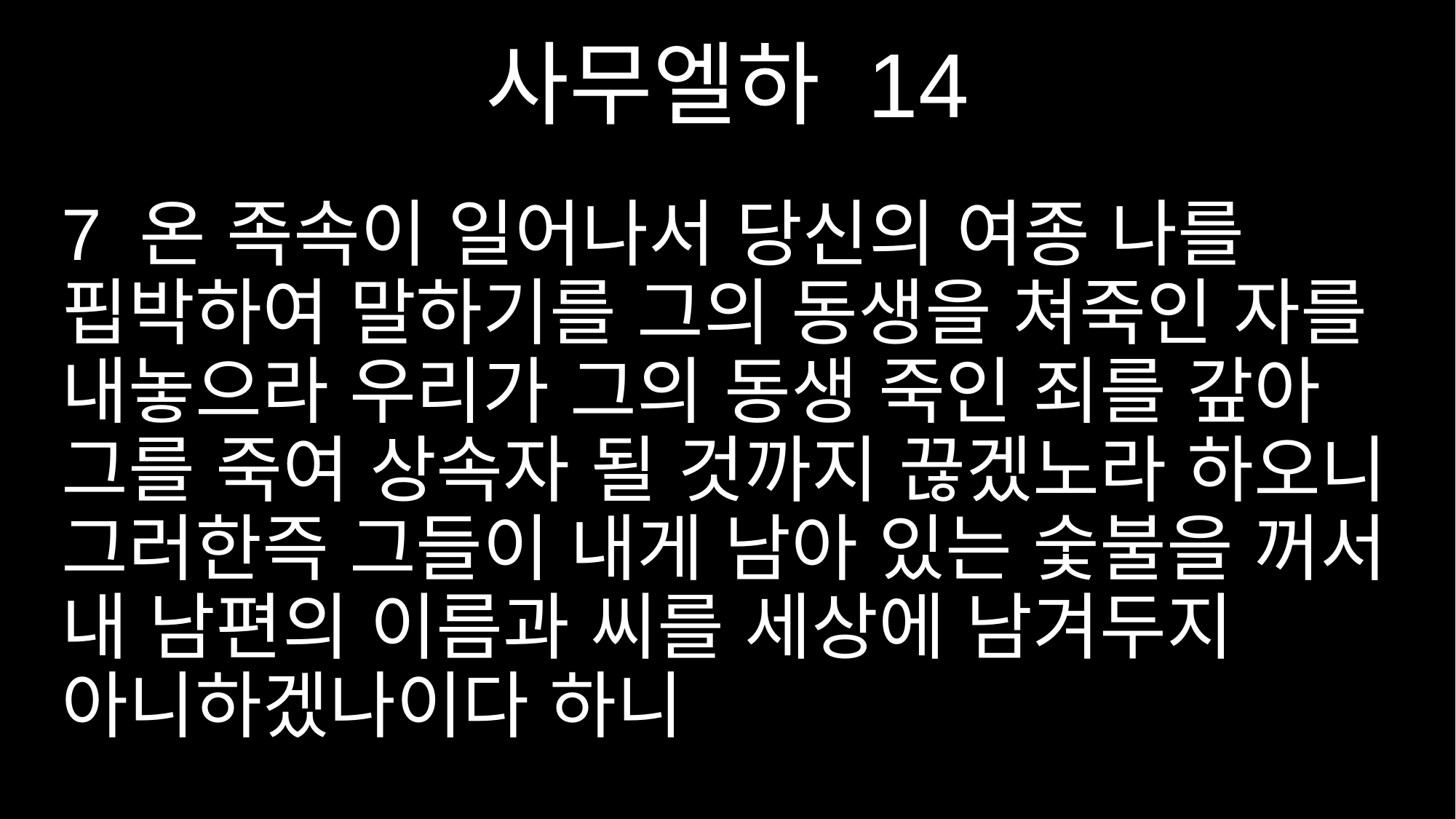

사무엘하 14
7 온 족속이 일어나서 당신의 여종 나를 핍박하여 말하기를 그의 동생을 쳐죽인 자를 내놓으라 우리가 그의 동생 죽인 죄를 갚아 그를 죽여 상속자 될 것까지 끊겠노라 하오니 그러한즉 그들이 내게 남아 있는 숯불을 꺼서 내 남편의 이름과 씨를 세상에 남겨두지 아니하겠나이다 하니